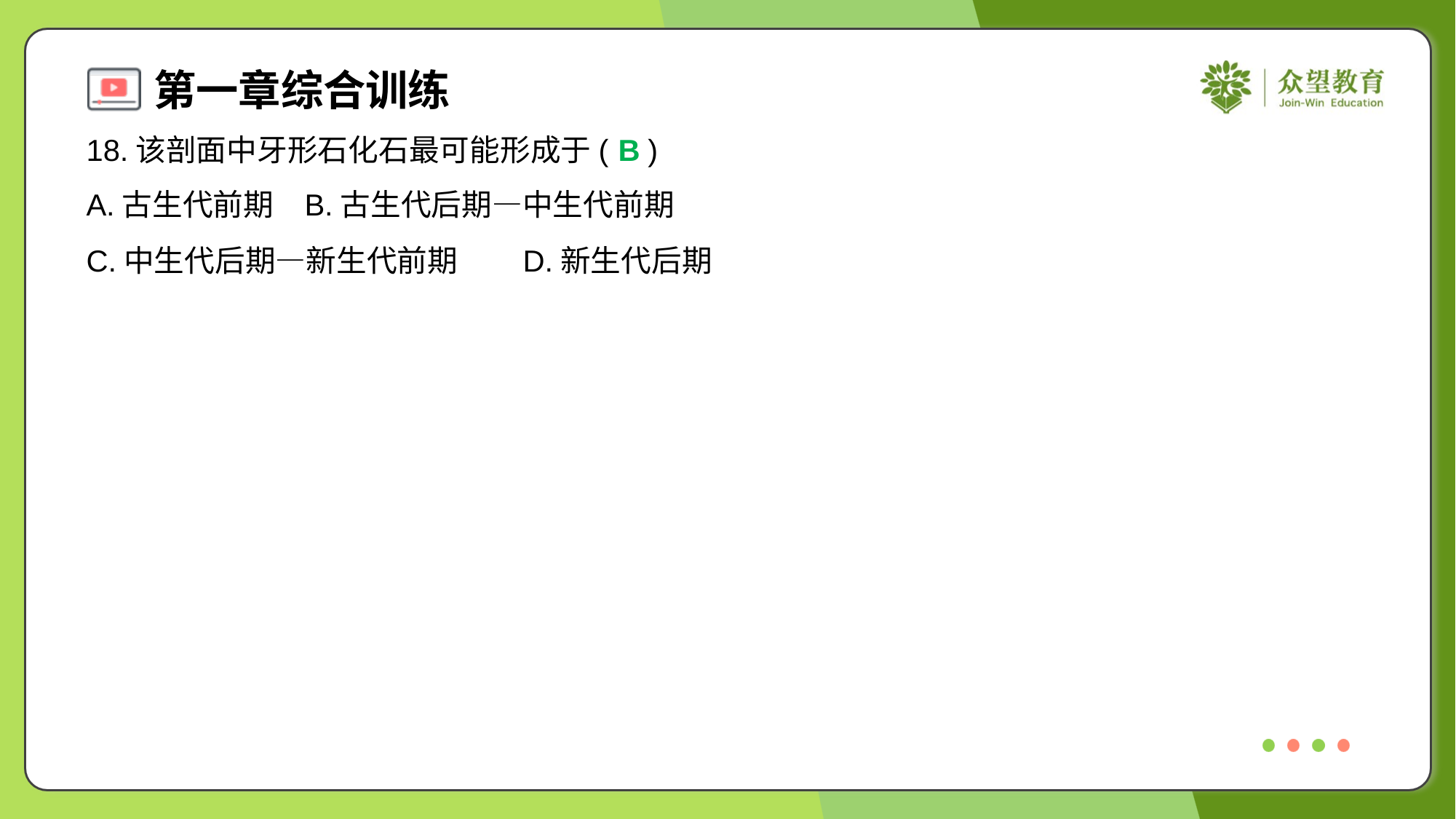

18.该剖面中牙形石化石最可能形成于(     )
B
A.古生代前期	B.古生代后期—中生代前期
C.中生代后期—新生代前期	D.新生代后期